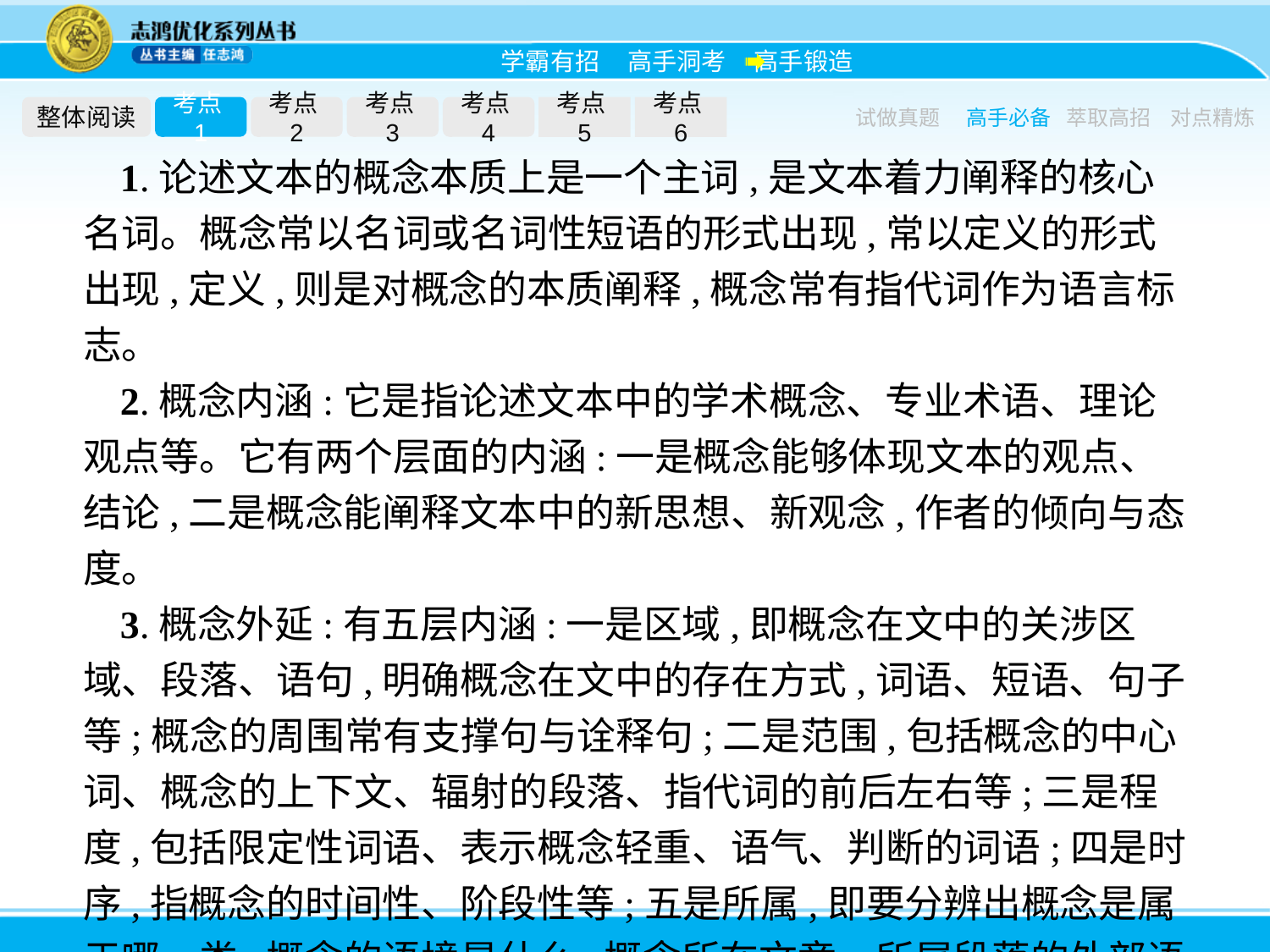

整体阅读
考点1
考点2
考点3
考点4
考点5
考点6
试做真题
高手必备
萃取高招
对点精炼
1.论述文本的概念本质上是一个主词,是文本着力阐释的核心名词。概念常以名词或名词性短语的形式出现,常以定义的形式出现,定义,则是对概念的本质阐释,概念常有指代词作为语言标志。
2.概念内涵:它是指论述文本中的学术概念、专业术语、理论观点等。它有两个层面的内涵:一是概念能够体现文本的观点、结论,二是概念能阐释文本中的新思想、新观念,作者的倾向与态度。
3.概念外延:有五层内涵:一是区域,即概念在文中的关涉区域、段落、语句,明确概念在文中的存在方式,词语、短语、句子等;概念的周围常有支撑句与诠释句;二是范围,包括概念的中心词、概念的上下文、辐射的段落、指代词的前后左右等;三是程度,包括限定性词语、表示概念轻重、语气、判断的词语;四是时序,指概念的时间性、阶段性等;五是所属,即要分辨出概念是属于哪一类,概念的语境是什么,概念所在文章、所属段落的外部语境,包括情调、语体、对象等。